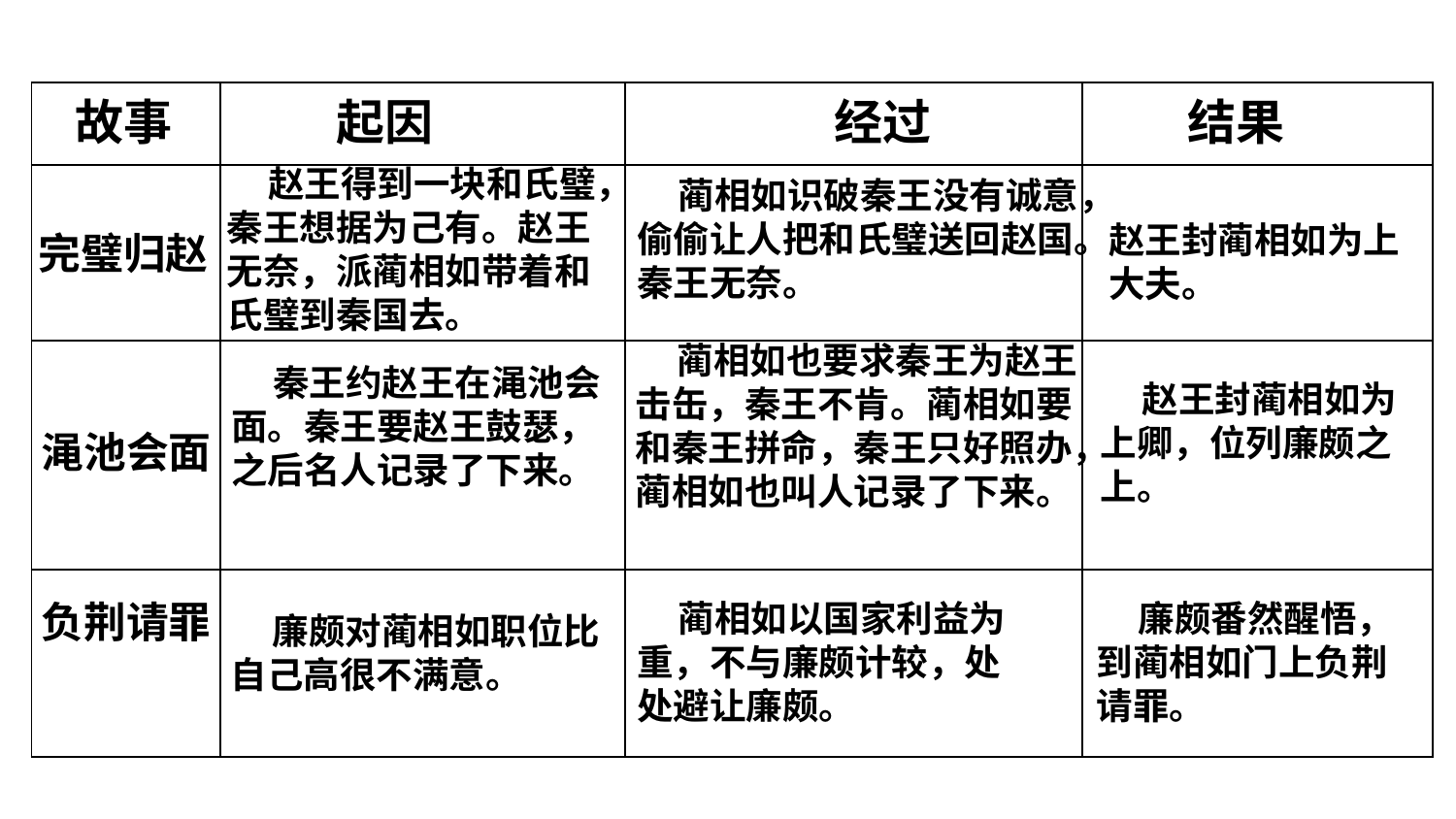

|  |  |  |  |
| --- | --- | --- | --- |
|  |  |  |  |
|  |  |  |  |
|  |  |  |  |
故事
经过
结果
起因
    赵王得到一块和氏璧，秦王想据为己有。赵王无奈，派蔺相如带着和氏璧到秦国去。
    蔺相如识破秦王没有诚意，偷偷让人把和氏璧送回赵国。秦王无奈。
赵王封蔺相如为上大夫。
完璧归赵
    蔺相如也要求秦王为赵王击缶，秦王不肯。蔺相如要和秦王拼命，秦王只好照办，蔺相如也叫人记录了下来。
    秦王约赵王在渑池会面。秦王要赵王鼓瑟，之后名人记录了下来。
    赵王封蔺相如为上卿，位列廉颇之上。
渑池会面
    廉颇番然醒悟，到蔺相如门上负荆请罪。
负荆请罪
    蔺相如以国家利益为重，不与廉颇计较，处处避让廉颇。
    廉颇对蔺相如职位比自己高很不满意。